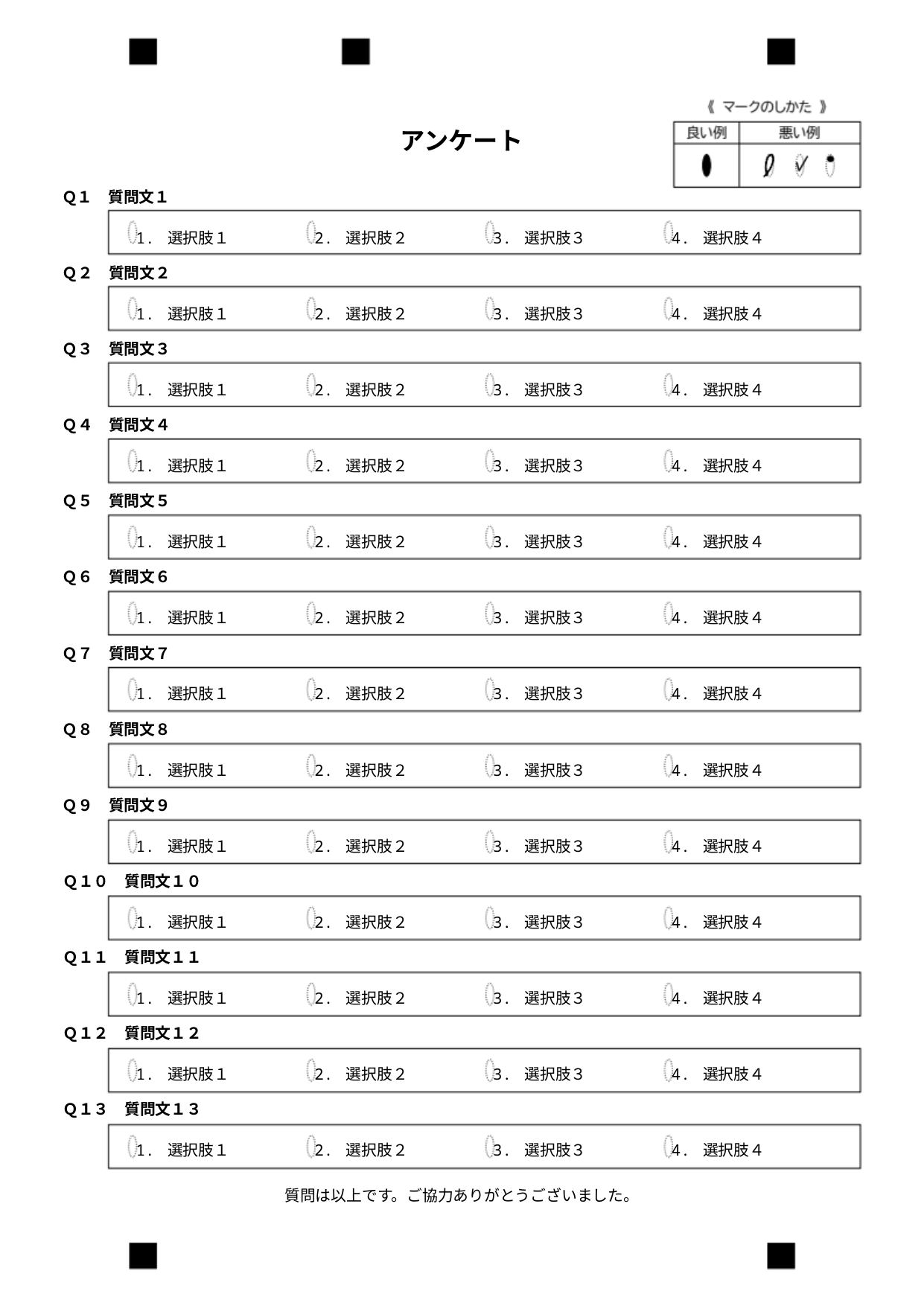

アンケート
Ｑ１　質問文１
1. 選択肢１
2. 選択肢２
3. 選択肢３
4. 選択肢４
Ｑ２　質問文２
1. 選択肢１
2. 選択肢２
3. 選択肢３
4. 選択肢４
Ｑ３　質問文３
1. 選択肢１
2. 選択肢２
3. 選択肢３
4. 選択肢４
Ｑ４　質問文４
1. 選択肢１
2. 選択肢２
3. 選択肢３
4. 選択肢４
Ｑ５　質問文５
1. 選択肢１
2. 選択肢２
3. 選択肢３
4. 選択肢４
Ｑ６　質問文６
1. 選択肢１
2. 選択肢２
3. 選択肢３
4. 選択肢４
Ｑ７　質問文７
1. 選択肢１
2. 選択肢２
3. 選択肢３
4. 選択肢４
Ｑ８　質問文８
1. 選択肢１
2. 選択肢２
3. 選択肢３
4. 選択肢４
Ｑ９　質問文９
1. 選択肢１
2. 選択肢２
3. 選択肢３
4. 選択肢４
Ｑ１０　質問文１０
1. 選択肢１
2. 選択肢２
3. 選択肢３
4. 選択肢４
Ｑ１１　質問文１１
1. 選択肢１
2. 選択肢２
3. 選択肢３
4. 選択肢４
Ｑ１２　質問文１２
1. 選択肢１
2. 選択肢２
3. 選択肢３
4. 選択肢４
Ｑ１３　質問文１３
1. 選択肢１
2. 選択肢２
3. 選択肢３
4. 選択肢４
質問は以上です。ご協力ありがとうございました。